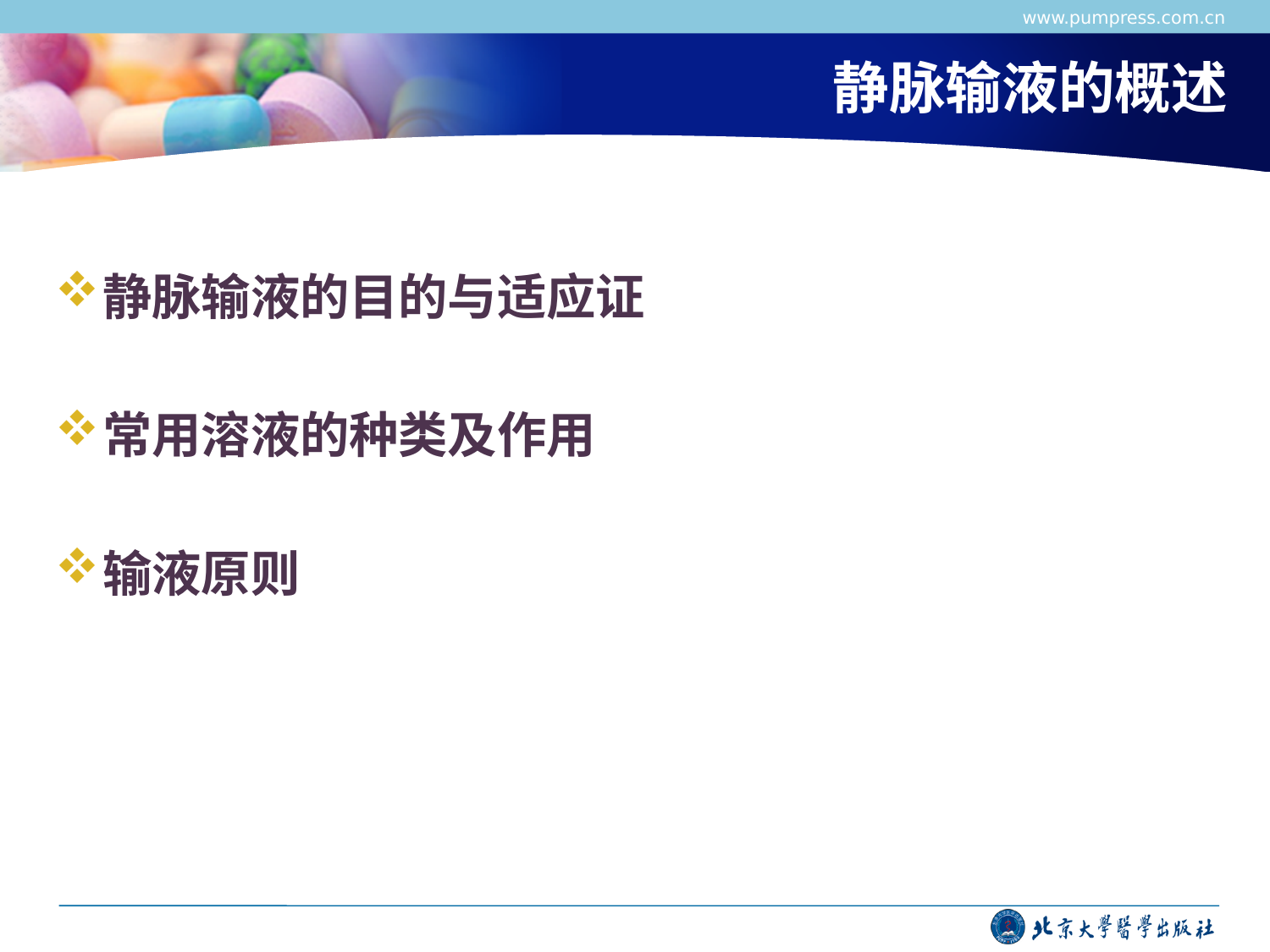

www.pumpress.com.cn
# 静脉输液的概述

静脉输液的目的与适应证

常用溶液的种类及作用

输液原则